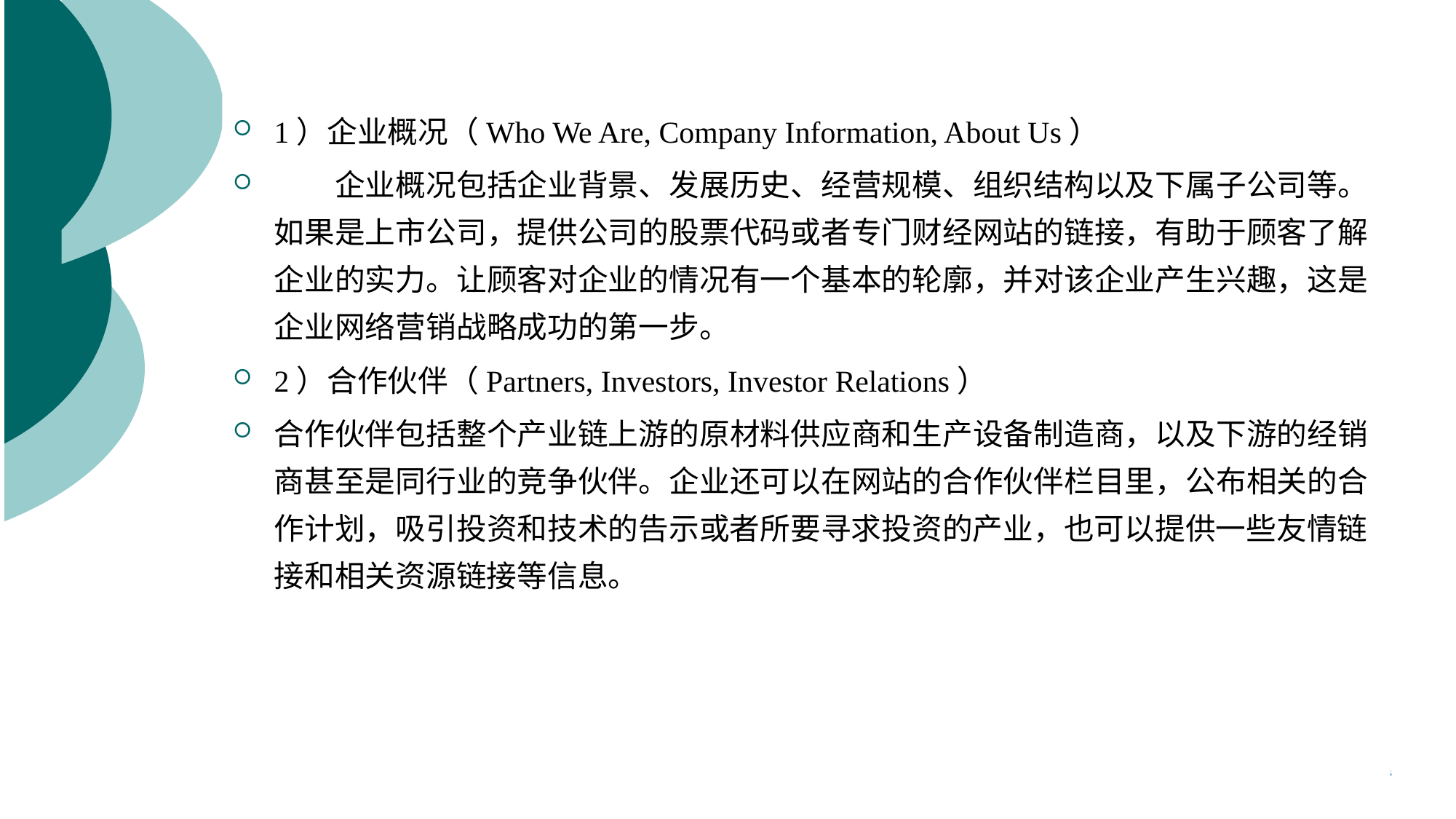

1）企业概况（Who We Are, Company Information, About Us）
　　企业概况包括企业背景、发展历史、经营规模、组织结构以及下属子公司等。如果是上市公司，提供公司的股票代码或者专门财经网站的链接，有助于顾客了解企业的实力。让顾客对企业的情况有一个基本的轮廓，并对该企业产生兴趣，这是企业网络营销战略成功的第一步。
2）合作伙伴（Partners, Investors, Investor Relations）
合作伙伴包括整个产业链上游的原材料供应商和生产设备制造商，以及下游的经销商甚至是同行业的竞争伙伴。企业还可以在网站的合作伙伴栏目里，公布相关的合作计划，吸引投资和技术的告示或者所要寻求投资的产业，也可以提供一些友情链接和相关资源链接等信息。